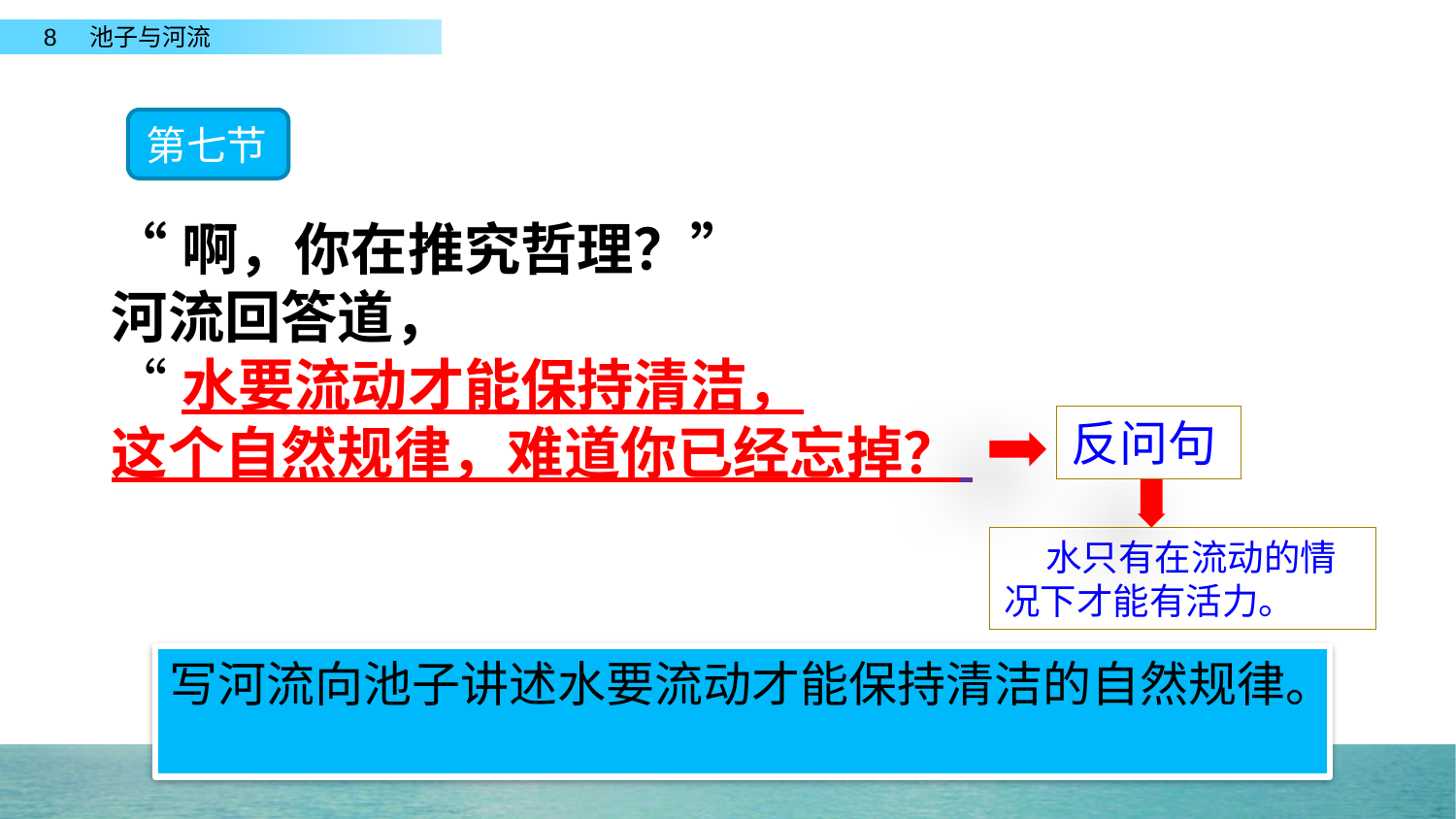

第七节
“啊，你在推究哲理？”
河流回答道，
“水要流动才能保持清洁，
这个自然规律，难道你已经忘掉？
反问句

    水只有在流动的情况下才能有活力。
写河流向池子讲述水要流动才能保持清洁的自然规律。